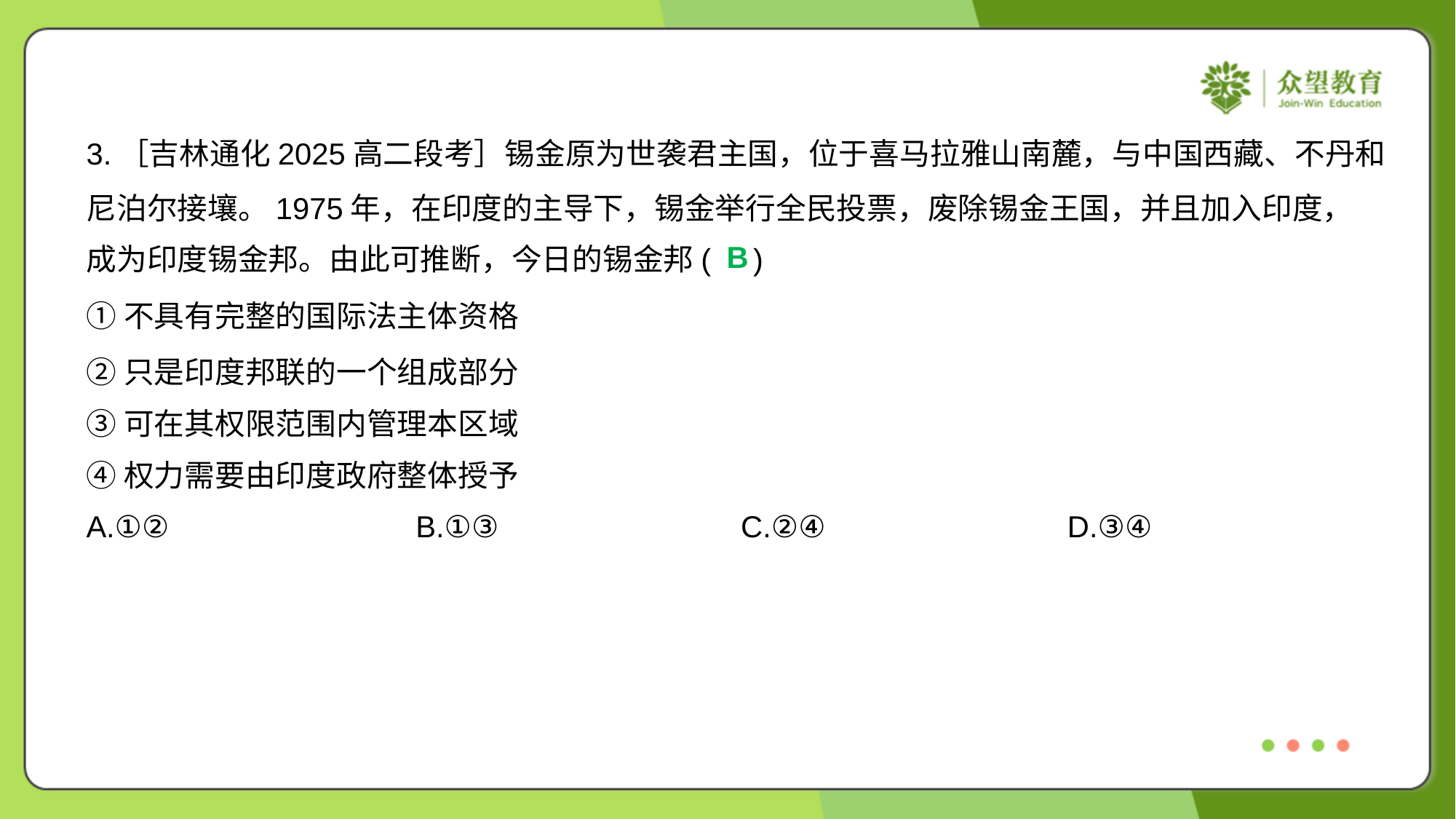

3.［吉林通化2025高二段考］锡金原为世袭君主国，位于喜马拉雅山南麓，与中国西藏、不丹和
尼泊尔接壤。1975年，在印度的主导下，锡金举行全民投票，废除锡金王国，并且加入印度，
成为印度锡金邦。由此可推断，今日的锡金邦(     )
B
①不具有完整的国际法主体资格
②只是印度邦联的一个组成部分
③可在其权限范围内管理本区域
④权力需要由印度政府整体授予
A.①②	B.①③	C.②④	D.③④